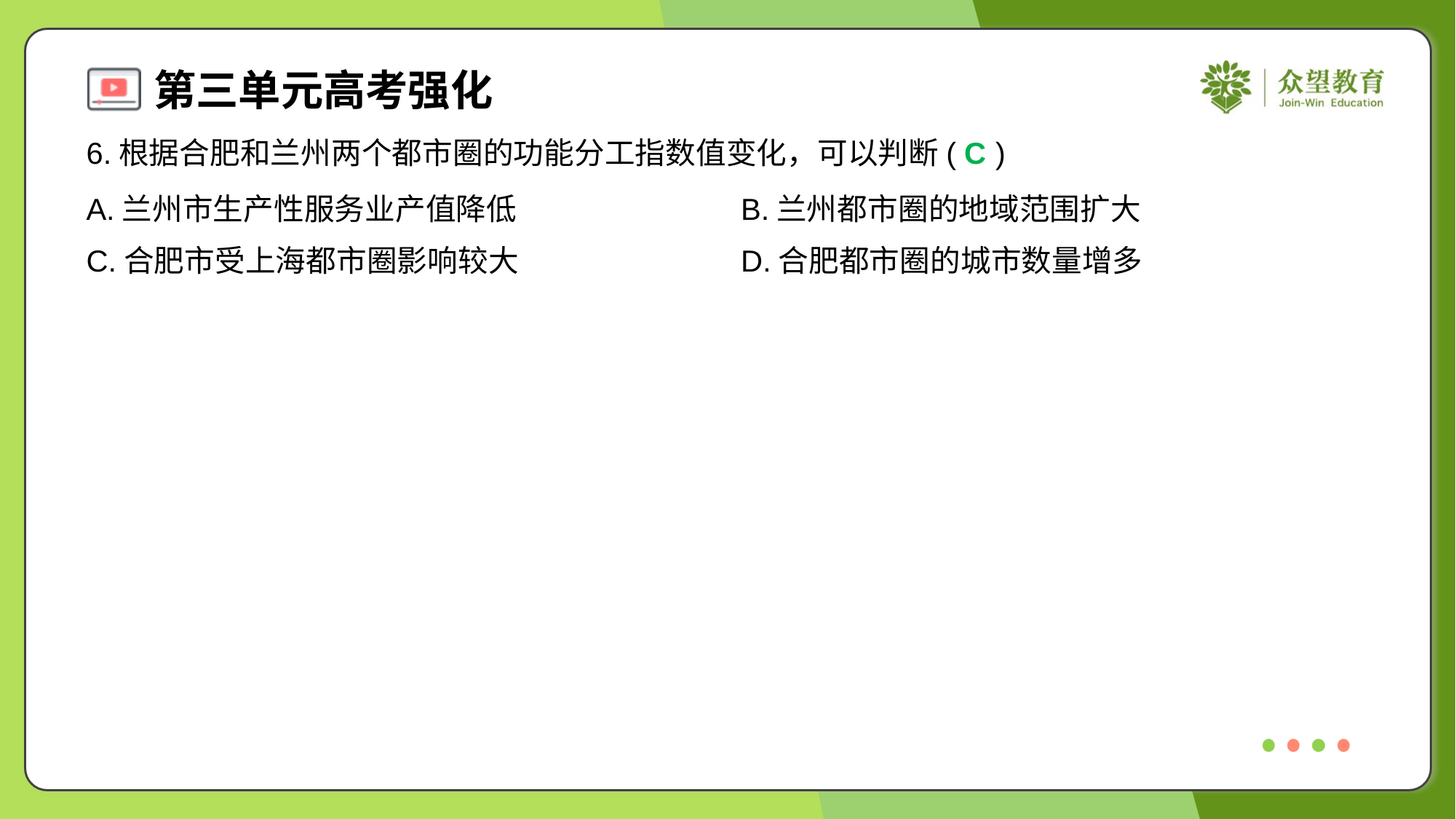

6.根据合肥和兰州两个都市圈的功能分工指数值变化，可以判断(     )
C
A.兰州市生产性服务业产值降低	B.兰州都市圈的地域范围扩大
C.合肥市受上海都市圈影响较大	D.合肥都市圈的城市数量增多